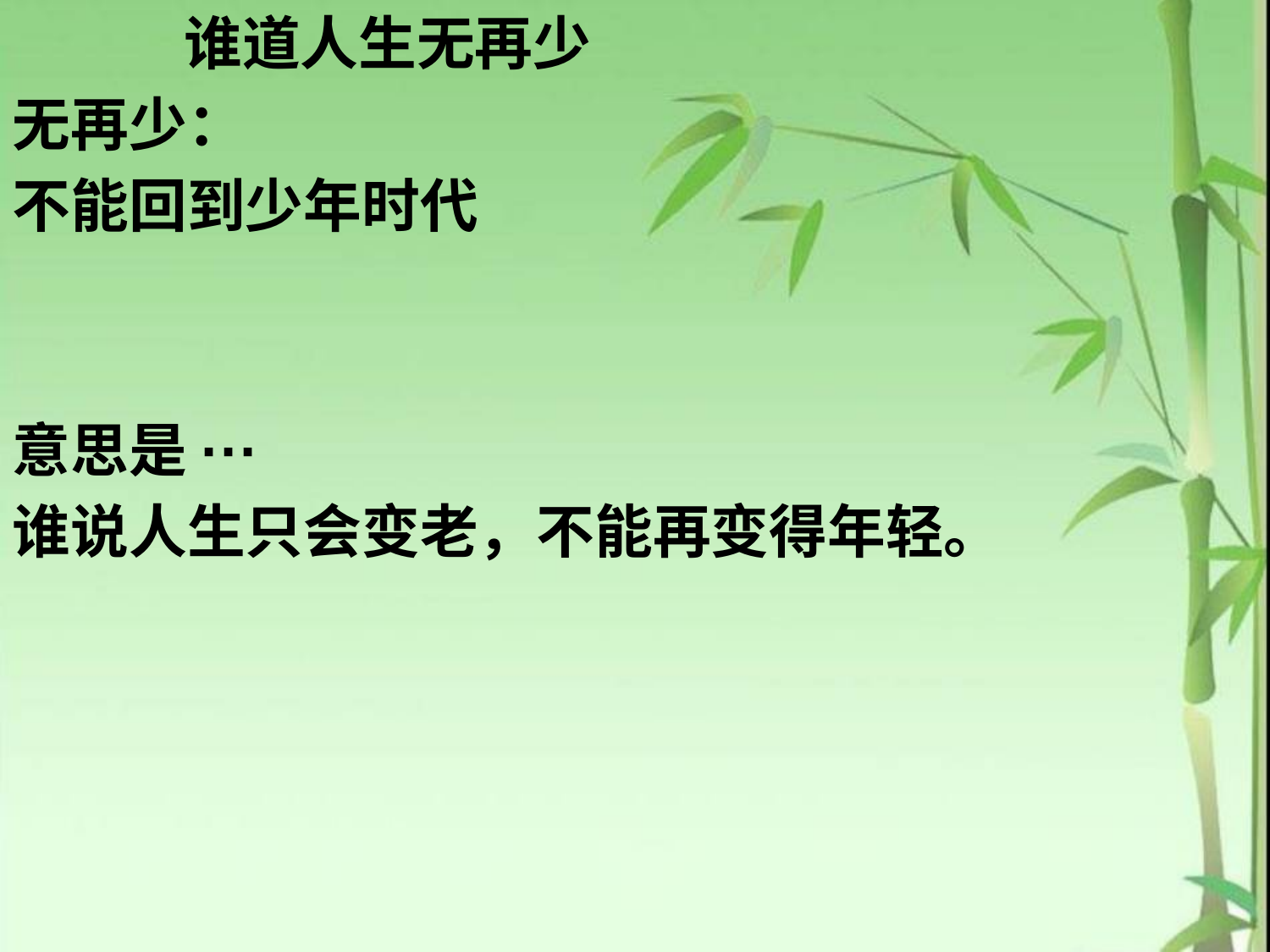

谁道人生无再少
无再少：
不能回到少年时代

意思是···
谁说人生只会变老，不能再变得年轻。